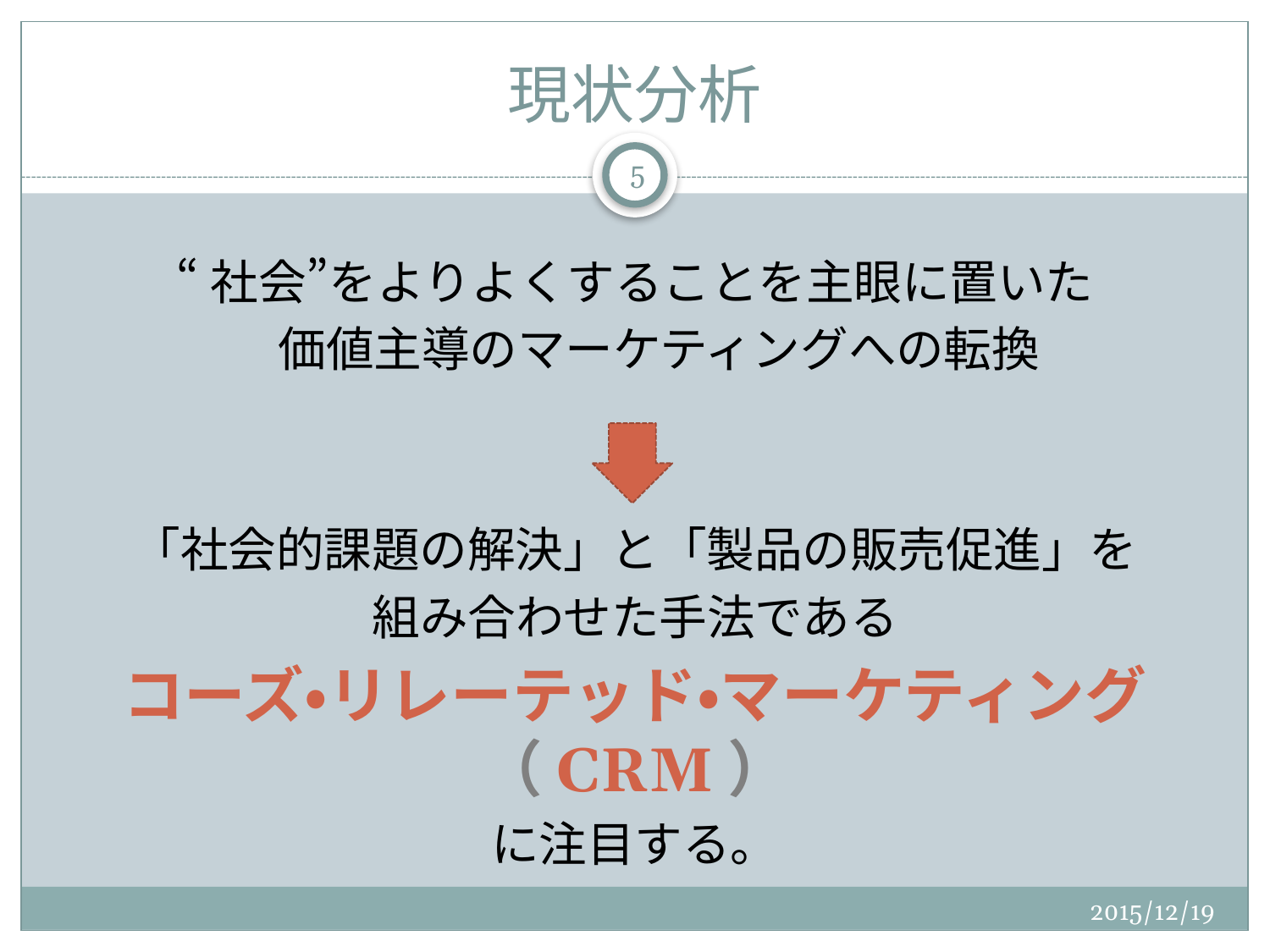

# 現状分析
5
“社会”をよりよくすることを主眼に置いた
　価値主導のマーケティングへの転換

「社会的課題の解決」と「製品の販売促進」を
組み合わせた手法である
コーズ・リレーテッド・マーケティング（CRM）
に注目する。

2015/12/19